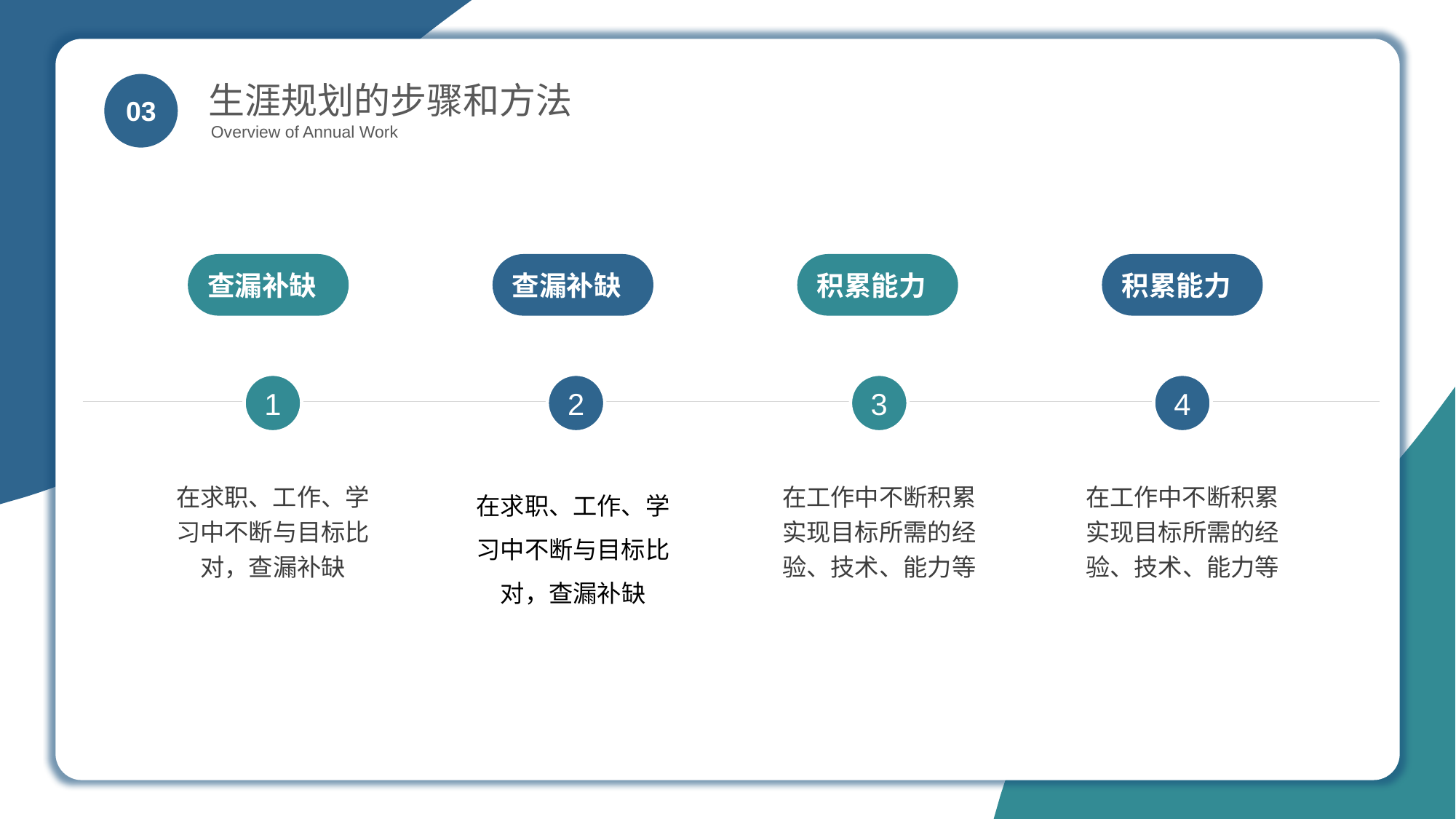

生涯规划的步骤和方法
Overview of Annual Work

03
查漏补缺
查漏补缺
积累能力
积累能力
1
2
3
4
在求职、工作、学习中不断与目标比对，查漏补缺
在求职、工作、学习中不断与目标比对，查漏补缺
在工作中不断积累实现目标所需的经验、技术、能力等
在工作中不断积累实现目标所需的经验、技术、能力等